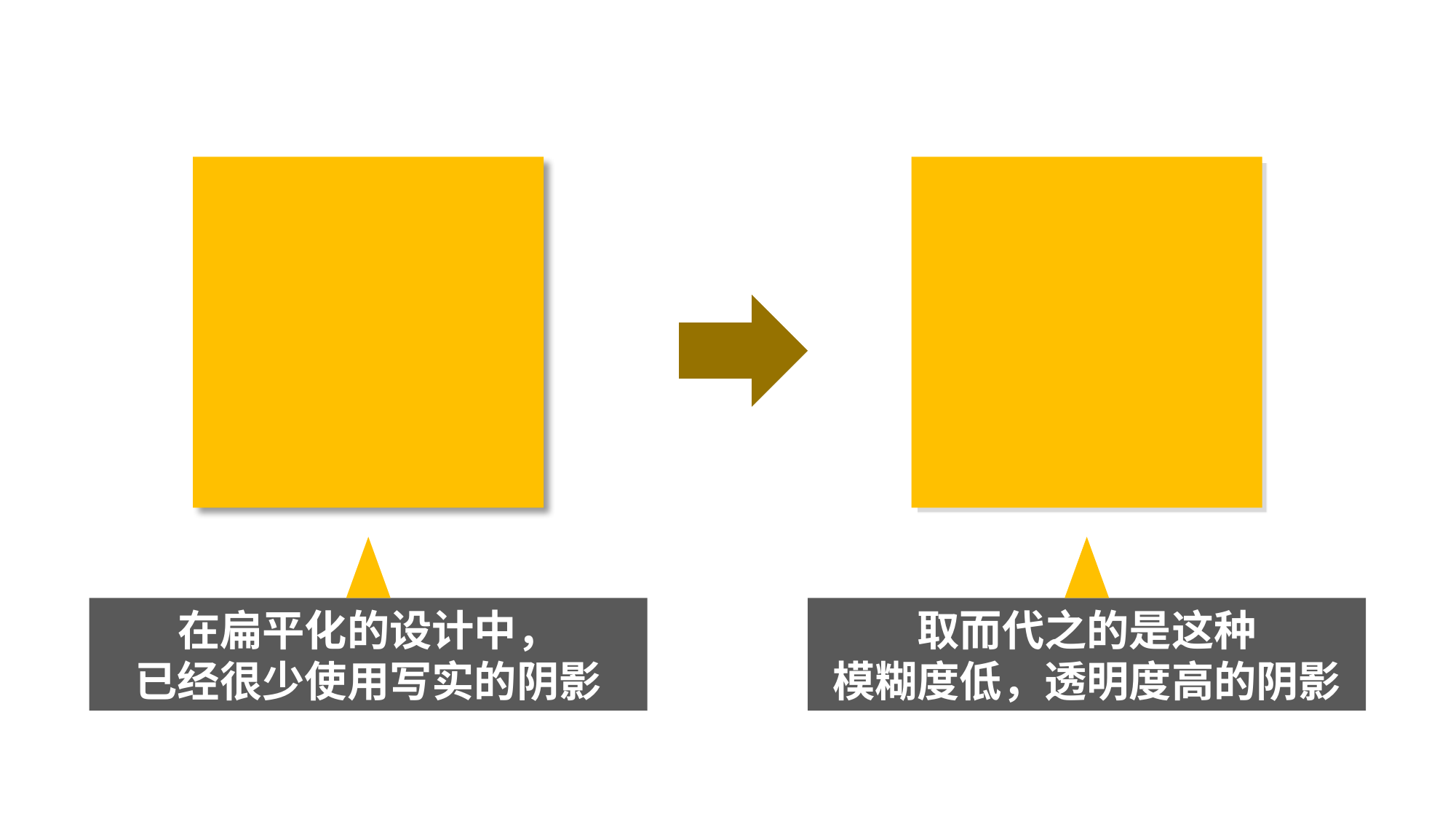

取而代之的是这种
模糊度低，透明度高的阴影
在扁平化的设计中，
已经很少使用写实的阴影